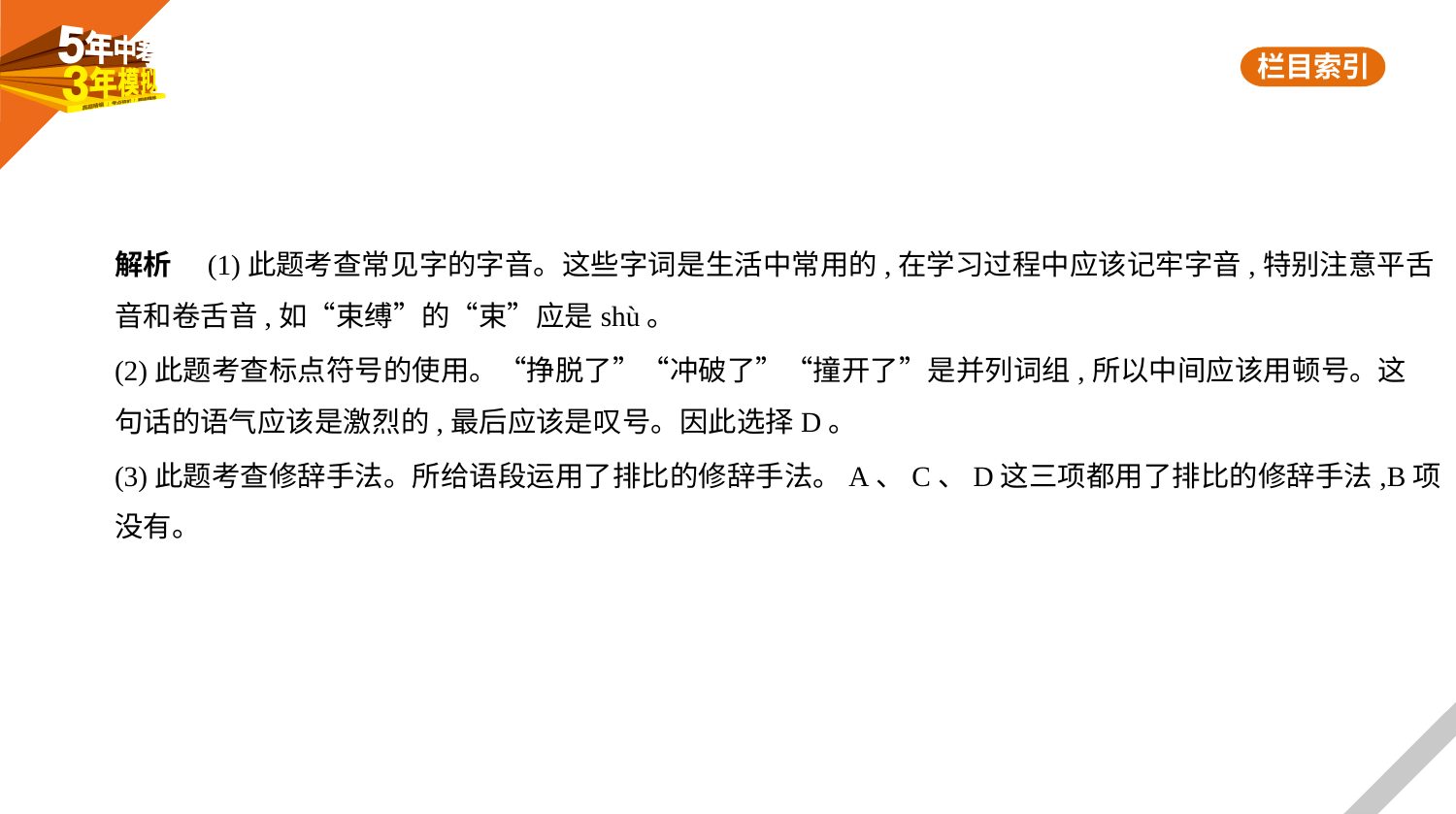

解析　(1)此题考查常见字的字音。这些字词是生活中常用的,在学习过程中应该记牢字音,特别注意平舌
音和卷舌音,如“束缚”的“束”应是shù。
(2)此题考查标点符号的使用。“挣脱了”“冲破了”“撞开了”是并列词组,所以中间应该用顿号。这
句话的语气应该是激烈的,最后应该是叹号。因此选择D。
(3)此题考查修辞手法。所给语段运用了排比的修辞手法。A、C、D这三项都用了排比的修辞手法,B项
没有。